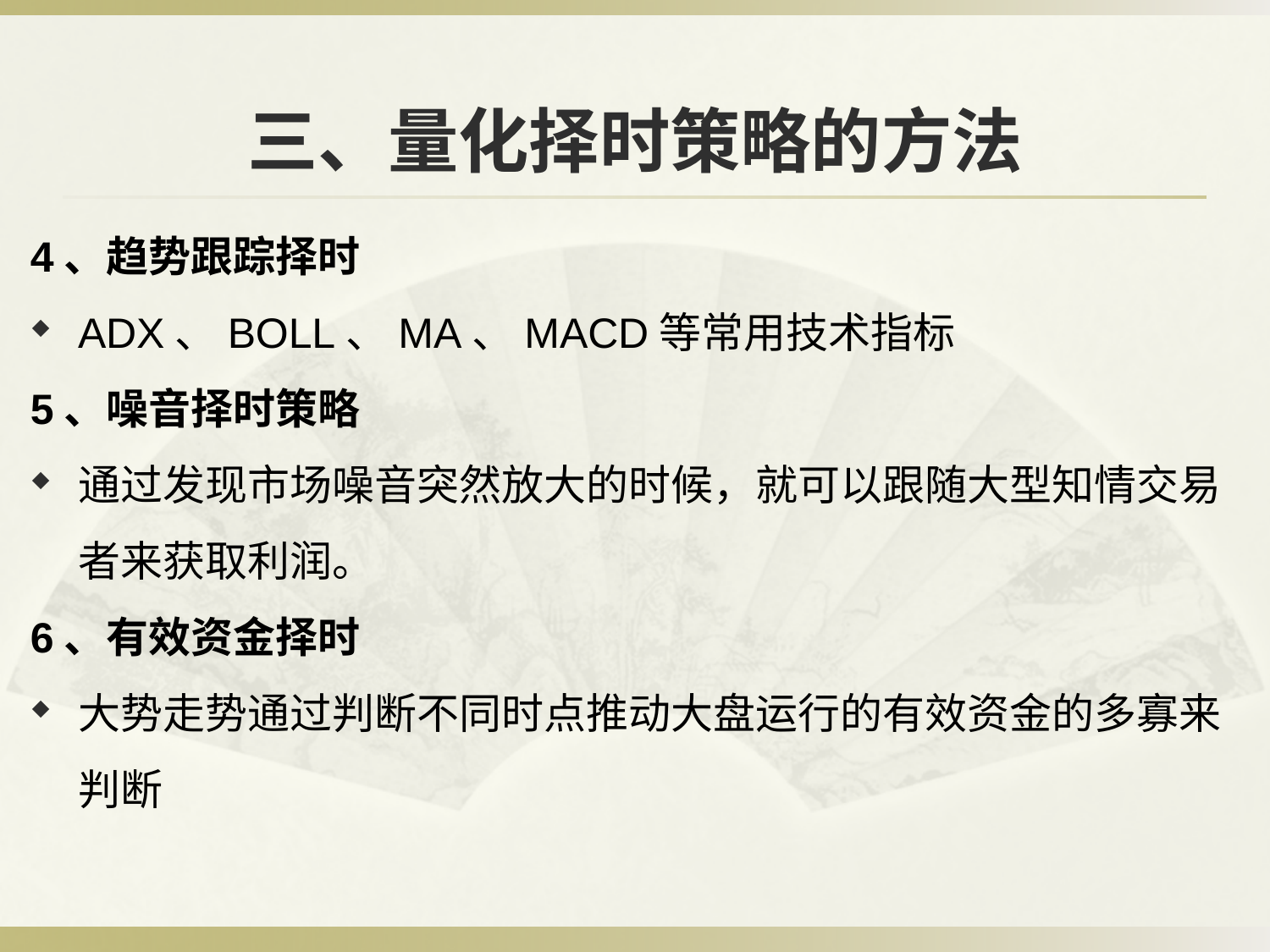

# 三、量化择时策略的方法
4、趋势跟踪择时
ADX、BOLL、MA、MACD等常用技术指标
5、噪音择时策略
通过发现市场噪音突然放大的时候，就可以跟随大型知情交易者来获取利润。
6、有效资金择时
大势走势通过判断不同时点推动大盘运行的有效资金的多寡来判断